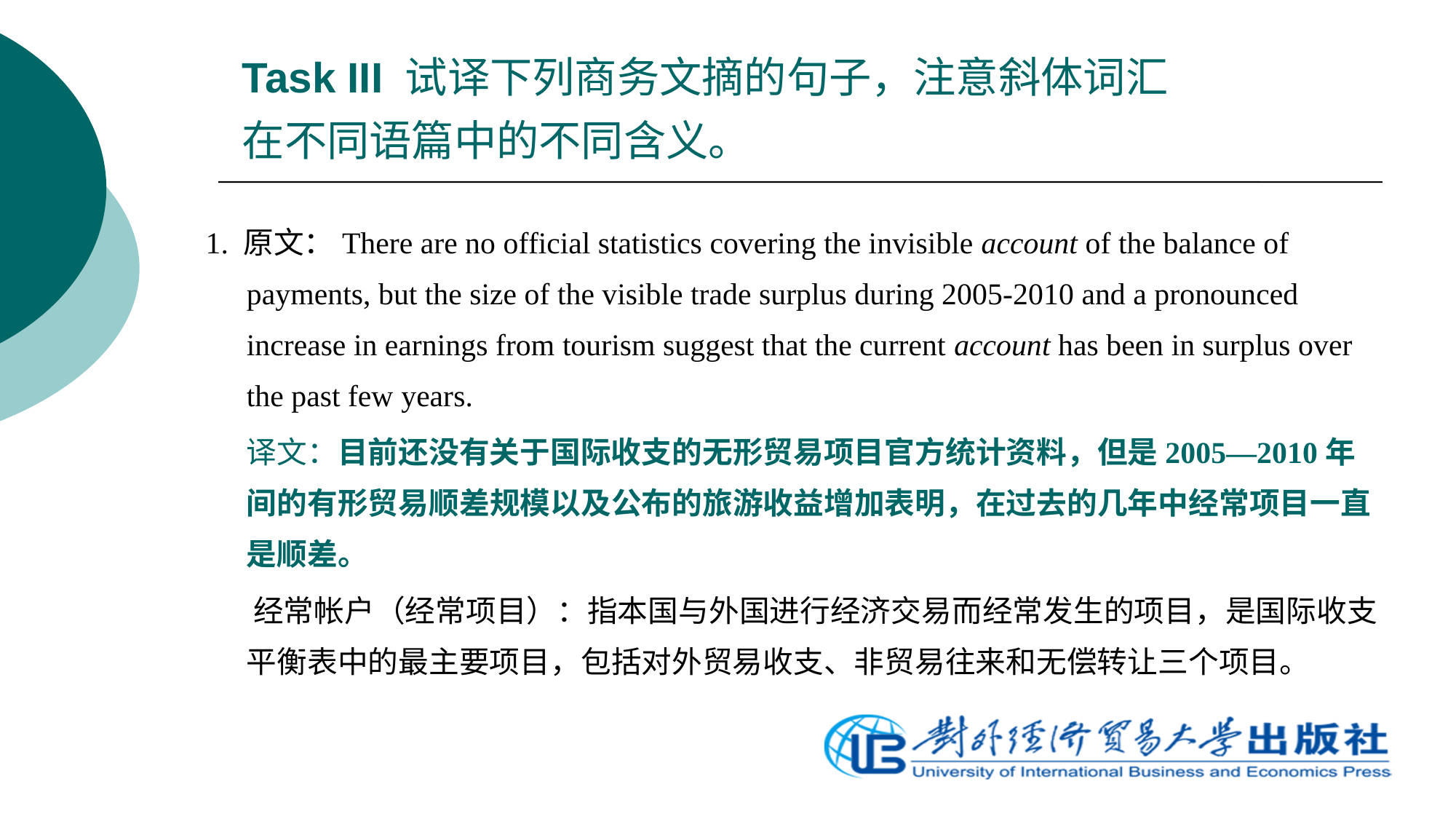

# Task III 试译下列商务文摘的句子，注意斜体词汇在不同语篇中的不同含义。
1. 原文：There are no official statistics covering the invisible account of the balance of payments, but the size of the visible trade surplus during 2005-2010 and a pronounced increase in earnings from tourism suggest that the current account has been in surplus over the past few years.
	译文：目前还没有关于国际收支的无形贸易项目官方统计资料，但是2005—2010年间的有形贸易顺差规模以及公布的旅游收益增加表明，在过去的几年中经常项目一直是顺差。
      经常帐户（经常项目）：指本国与外国进行经济交易而经常发生的项目，是国际收支平衡表中的最主要项目，包括对外贸易收支、非贸易往来和无偿转让三个项目。